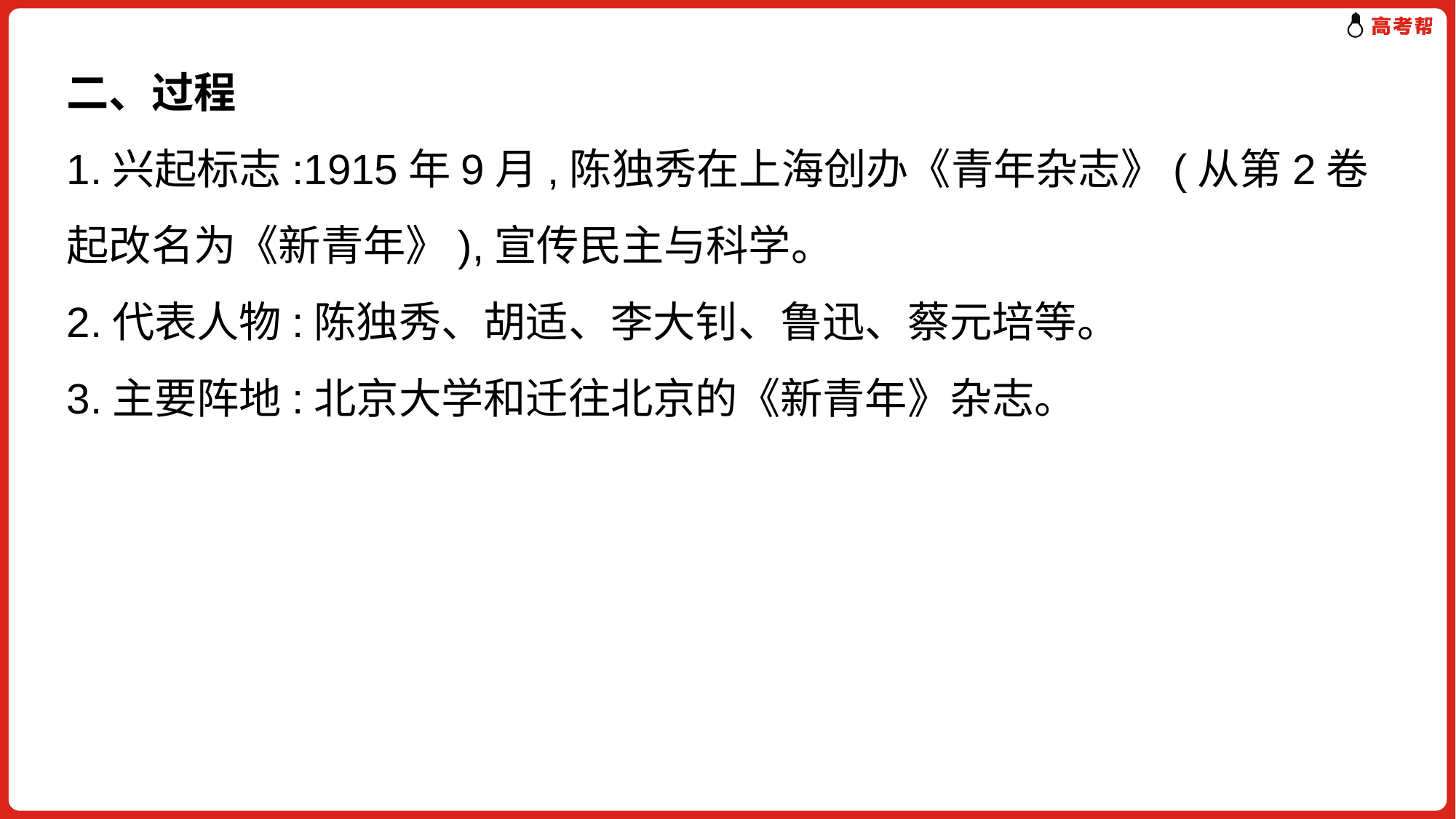

二、过程
1.兴起标志:1915年9月,陈独秀在上海创办《青年杂志》(从第2卷起改名为《新青年》),宣传民主与科学。
2.代表人物:陈独秀、胡适、李大钊、鲁迅、蔡元培等。
3.主要阵地:北京大学和迁往北京的《新青年》杂志。